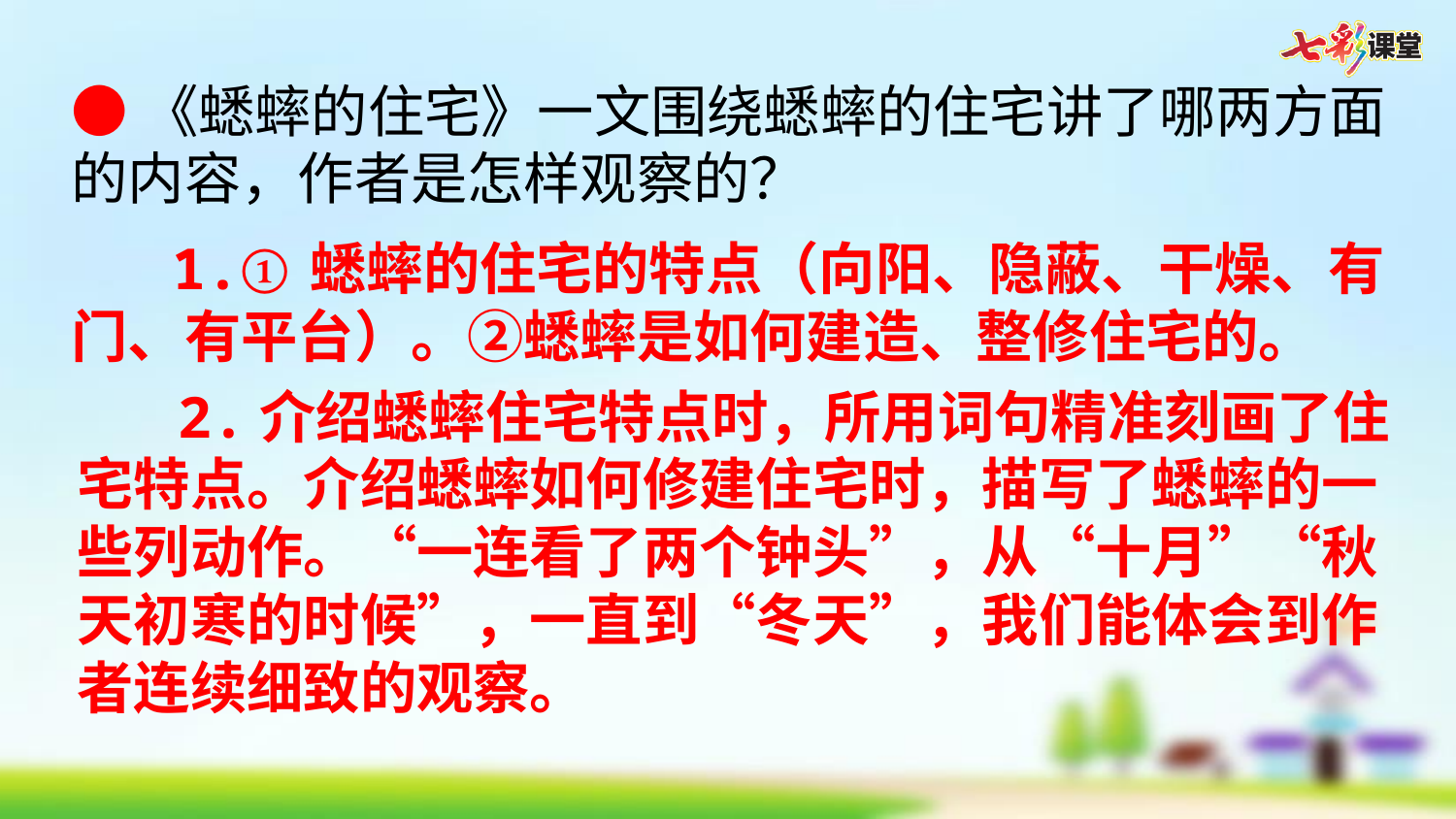

●《蟋蟀的住宅》一文围绕蟋蟀的住宅讲了哪两方面的内容，作者是怎样观察的？
1.①蟋蟀的住宅的特点（向阳、隐蔽、干燥、有门、有平台）。②蟋蟀是如何建造、整修住宅的。
2.介绍蟋蟀住宅特点时，所用词句精准刻画了住宅特点。介绍蟋蟀如何修建住宅时，描写了蟋蟀的一些列动作。“一连看了两个钟头”，从“十月”“秋天初寒的时候”，一直到“冬天”，我们能体会到作者连续细致的观察。